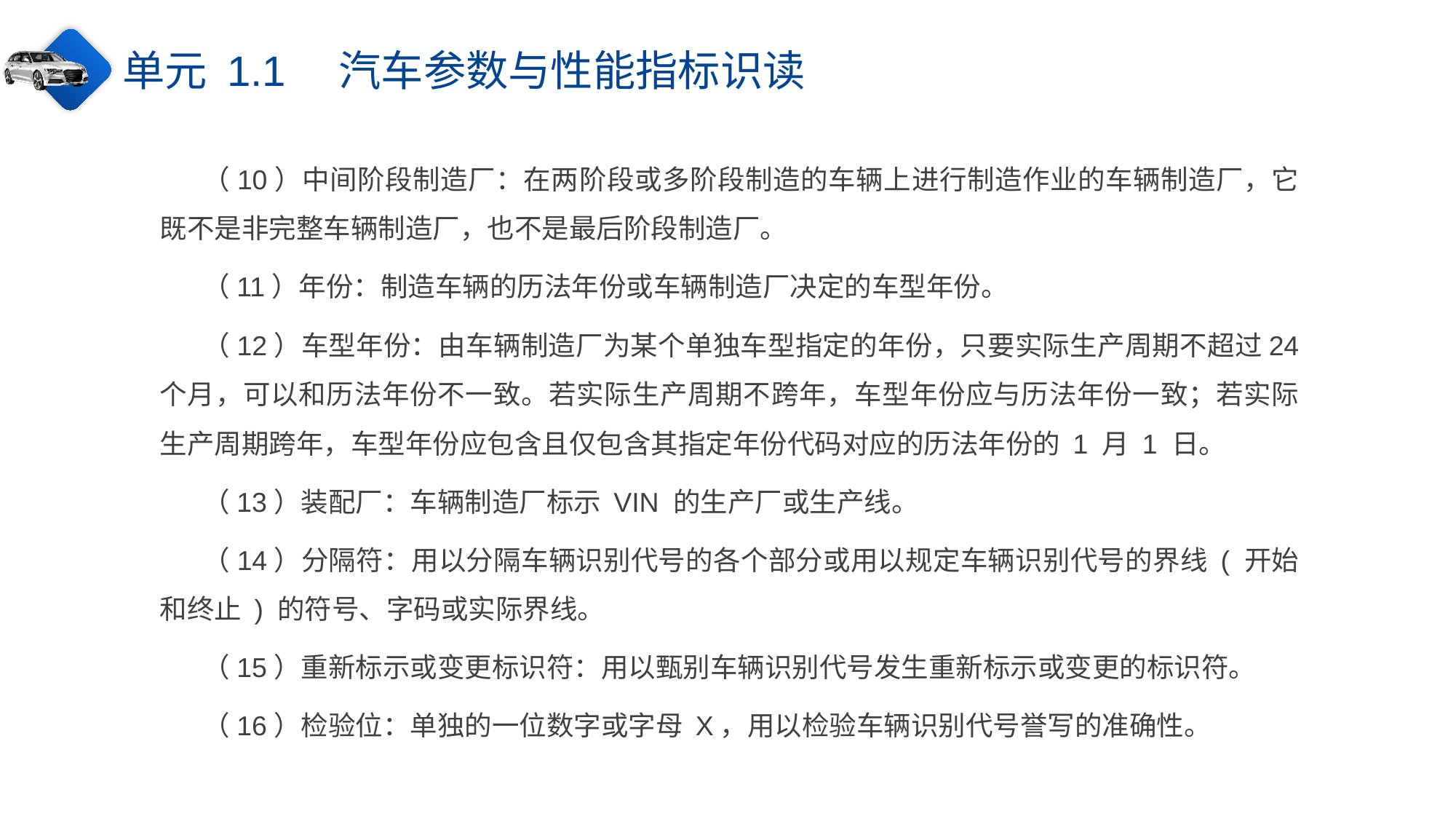

单元 1.1　汽车参数与性能指标识读
（10）中间阶段制造厂：在两阶段或多阶段制造的车辆上进行制造作业的车辆制造厂，它既不是非完整车辆制造厂，也不是最后阶段制造厂。
（11）年份：制造车辆的历法年份或车辆制造厂决定的车型年份。
（12）车型年份：由车辆制造厂为某个单独车型指定的年份，只要实际生产周期不超过24 个月，可以和历法年份不一致。若实际生产周期不跨年，车型年份应与历法年份一致；若实际生产周期跨年，车型年份应包含且仅包含其指定年份代码对应的历法年份的 1 月 1 日。
（13）装配厂：车辆制造厂标示 VIN 的生产厂或生产线。
（14）分隔符：用以分隔车辆识别代号的各个部分或用以规定车辆识别代号的界线 ( 开始和终止 ) 的符号、字码或实际界线。
（15）重新标示或变更标识符：用以甄别车辆识别代号发生重新标示或变更的标识符。
（16）检验位：单独的一位数字或字母 X，用以检验车辆识别代号誉写的准确性。